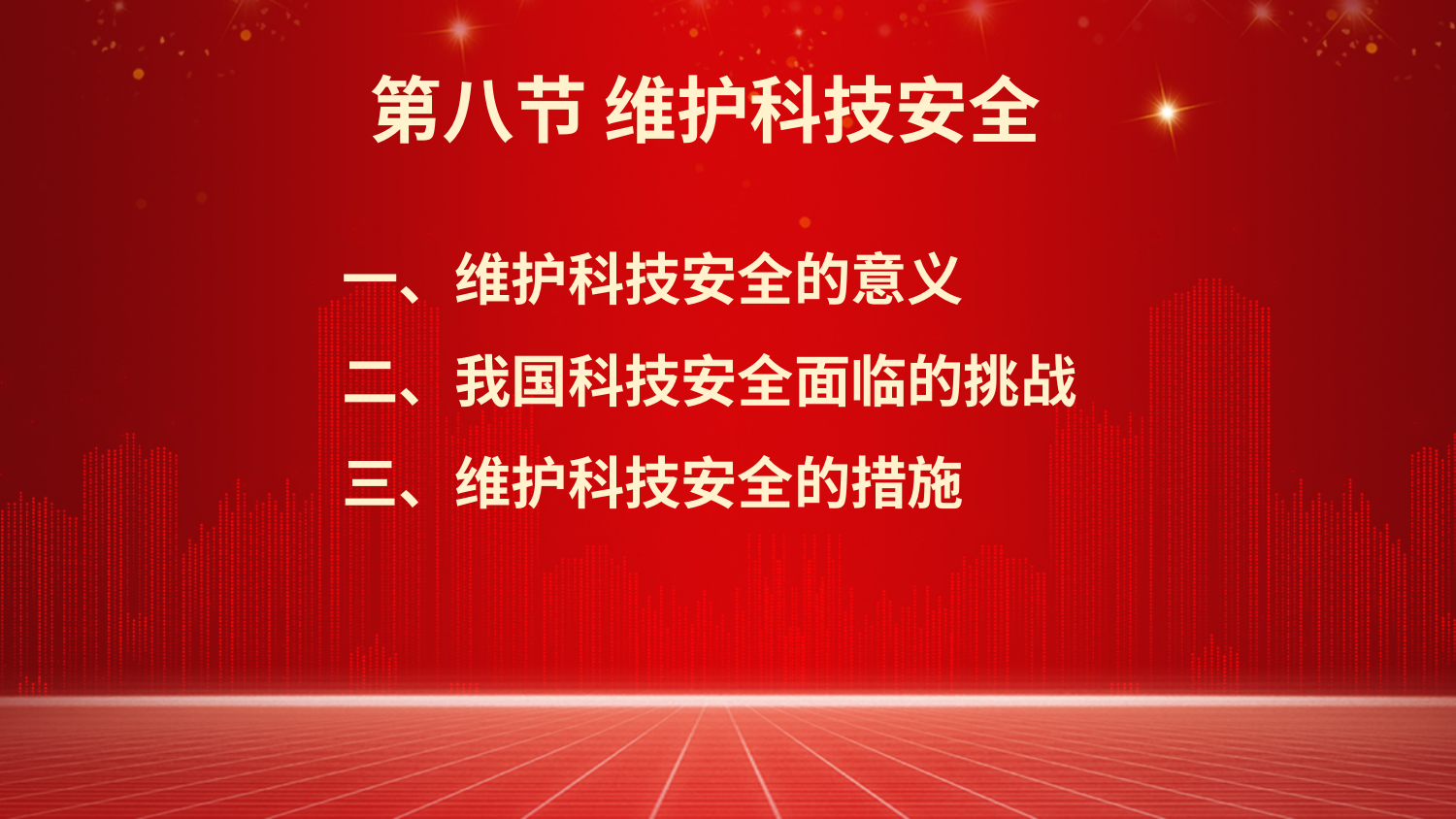

第八节 维护科技安全
一、维护科技安全的意义
二、我国科技安全面临的挑战三、维护科技安全的措施